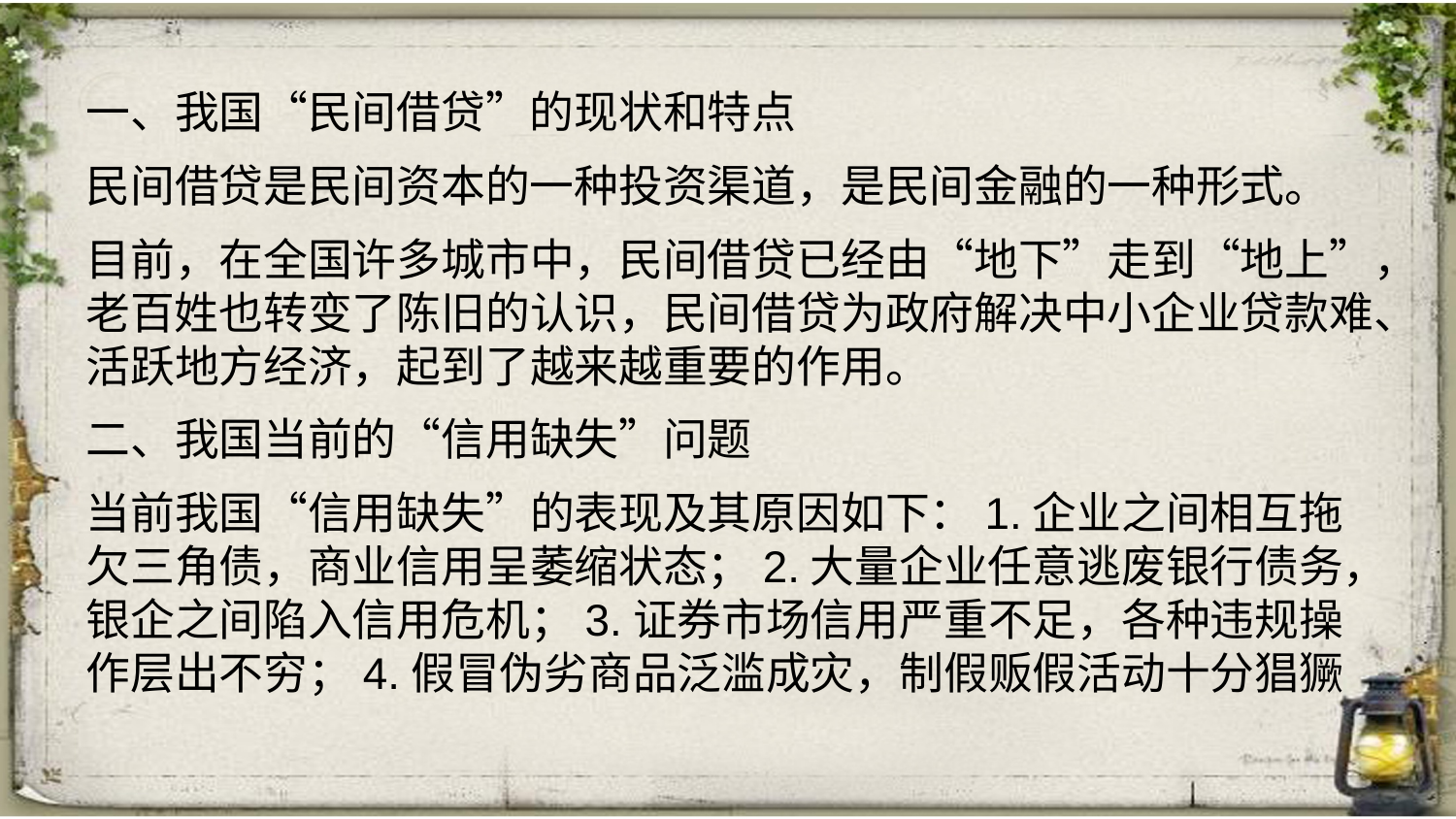

一、我国“民间借贷”的现状和特点
民间借贷是民间资本的一种投资渠道，是民间金融的一种形式。
目前，在全国许多城市中，民间借贷已经由“地下”走到“地上”，老百姓也转变了陈旧的认识，民间借贷为政府解决中小企业贷款难、活跃地方经济，起到了越来越重要的作用。
二、我国当前的“信用缺失”问题
当前我国“信用缺失”的表现及其原因如下：1.企业之间相互拖欠三角债，商业信用呈萎缩状态；2.大量企业任意逃废银行债务，银企之间陷入信用危机；3.证券市场信用严重不足，各种违规操作层出不穷；4.假冒伪劣商品泛滥成灾，制假贩假活动十分猖獗